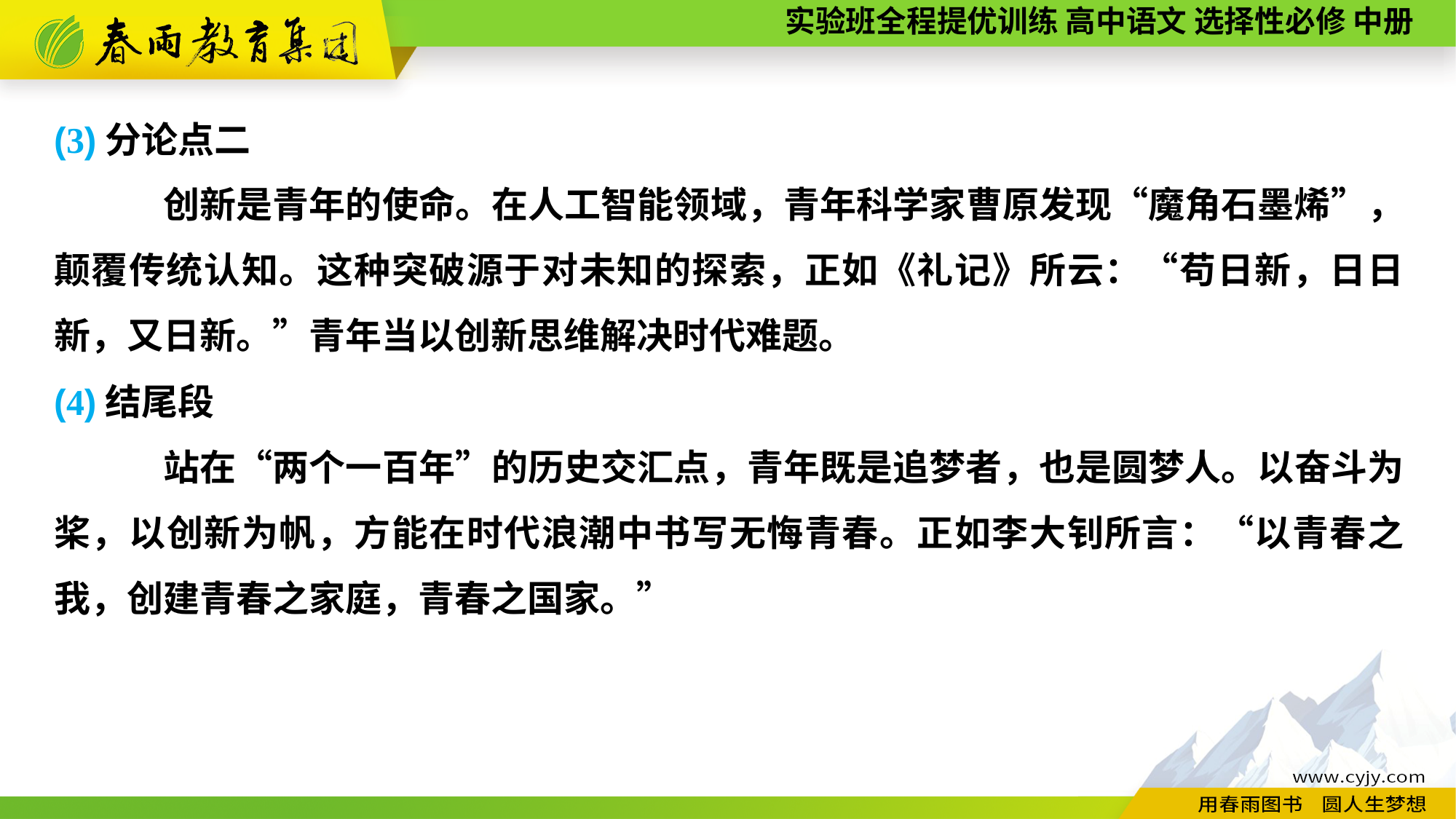

(3)分论点二
	创新是青年的使命。在人工智能领域，青年科学家曹原发现“魔角石墨烯”，颠覆传统认知。这种突破源于对未知的探索，正如《礼记》所云：“苟日新，日日新，又日新。”青年当以创新思维解决时代难题。
(4)结尾段
	站在“两个一百年”的历史交汇点，青年既是追梦者，也是圆梦人。以奋斗为桨，以创新为帆，方能在时代浪潮中书写无悔青春。正如李大钊所言：“以青春之我，创建青春之家庭，青春之国家。”